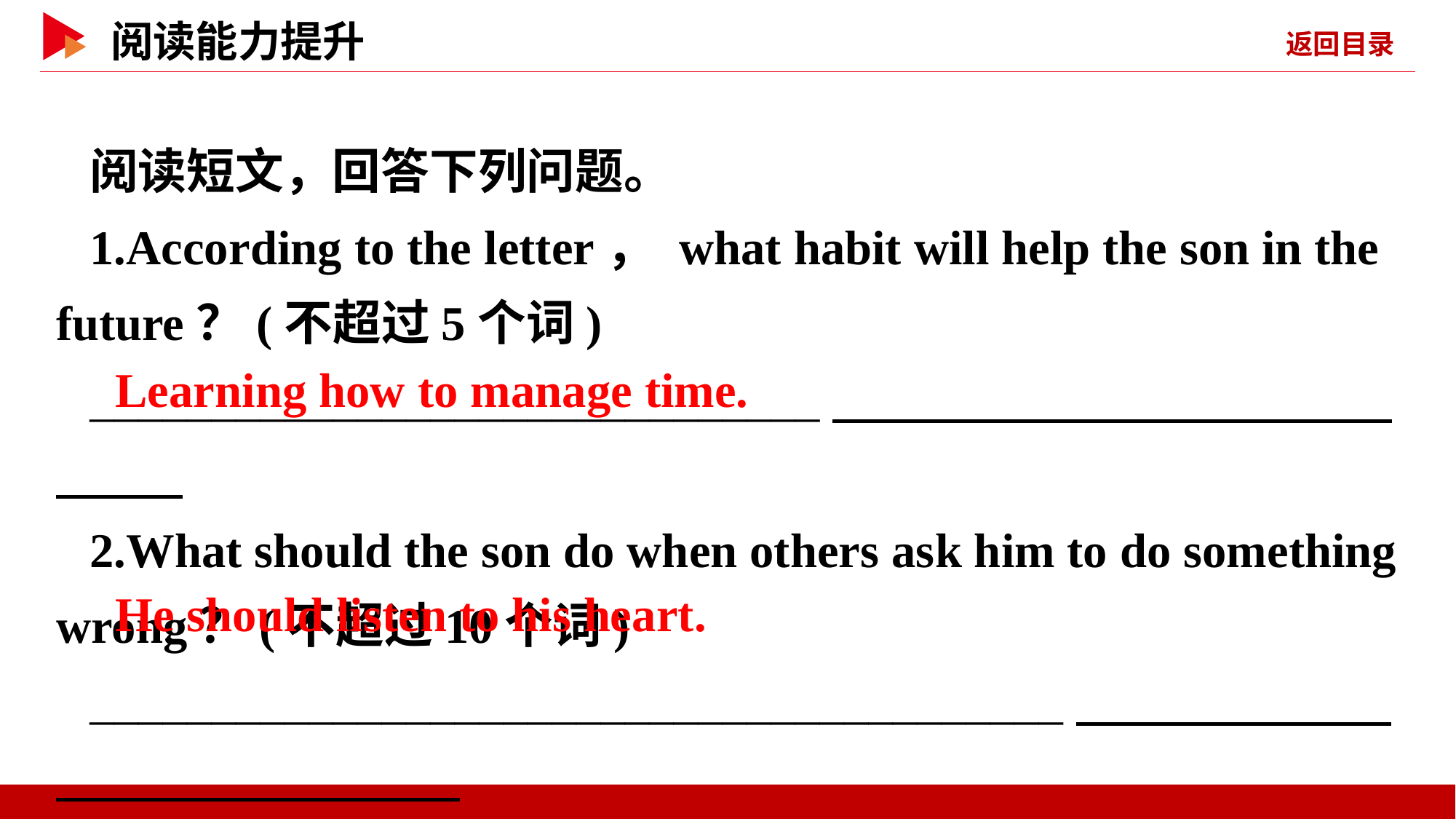

阅读短文，回答下列问题。
1.According to the letter， what habit will help the son in the future？(不超过5个词)
______________________________
2.What should the son do when others ask him to do something wrong？(不超过10个词)
________________________________________
　Learning how to manage time.
　He should listen to his heart.